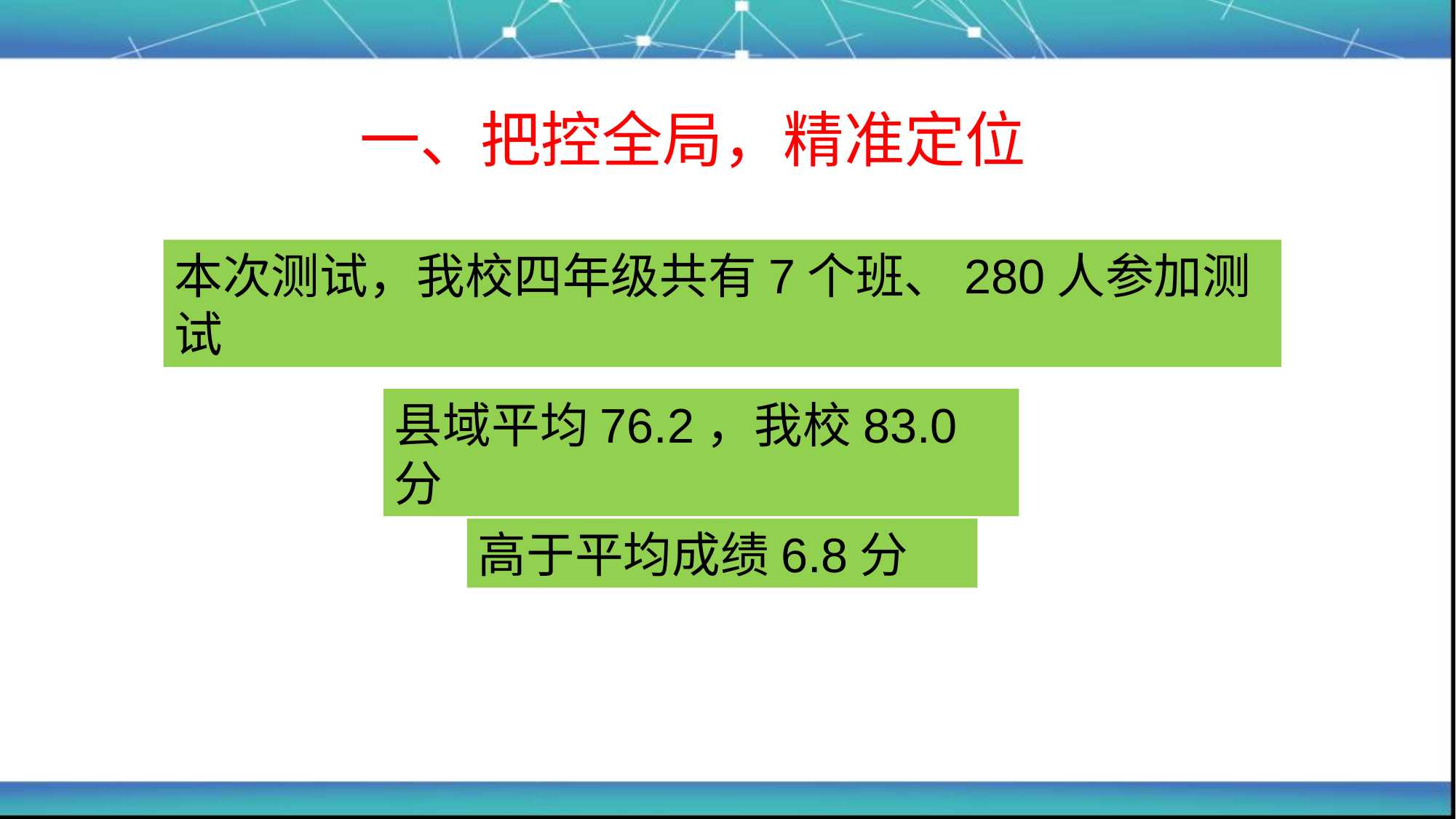

一、把控全局，精准定位
本次测试，我校四年级共有7个班、280人参加测试
县域平均76.2，我校83.0分
高于平均成绩6.8分